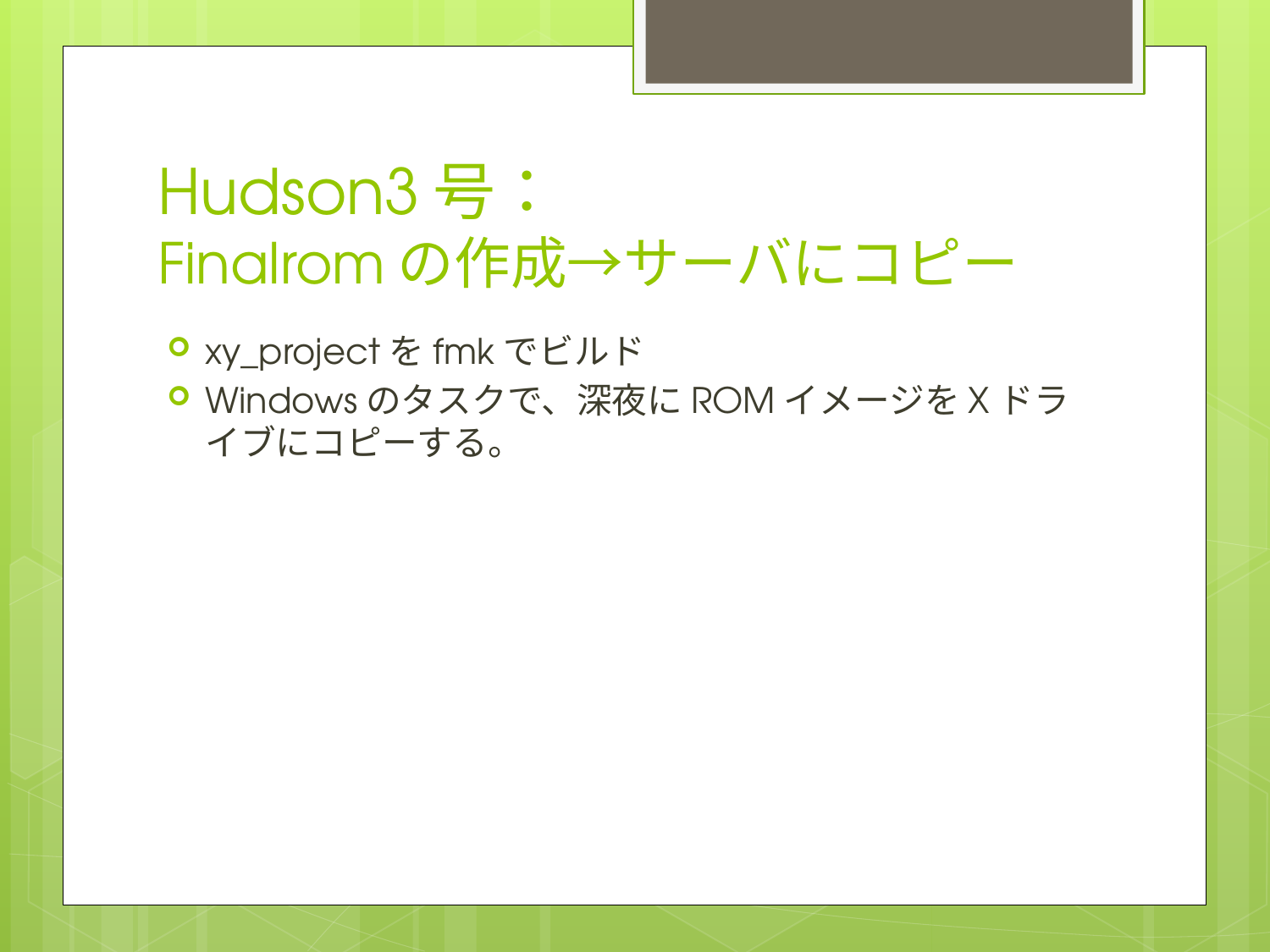

# Hudson3号： Finalromの作成→サーバにコピー
xy_projectをfmkでビルド
Windowsのタスクで、深夜にROMイメージをXドライブにコピーする。